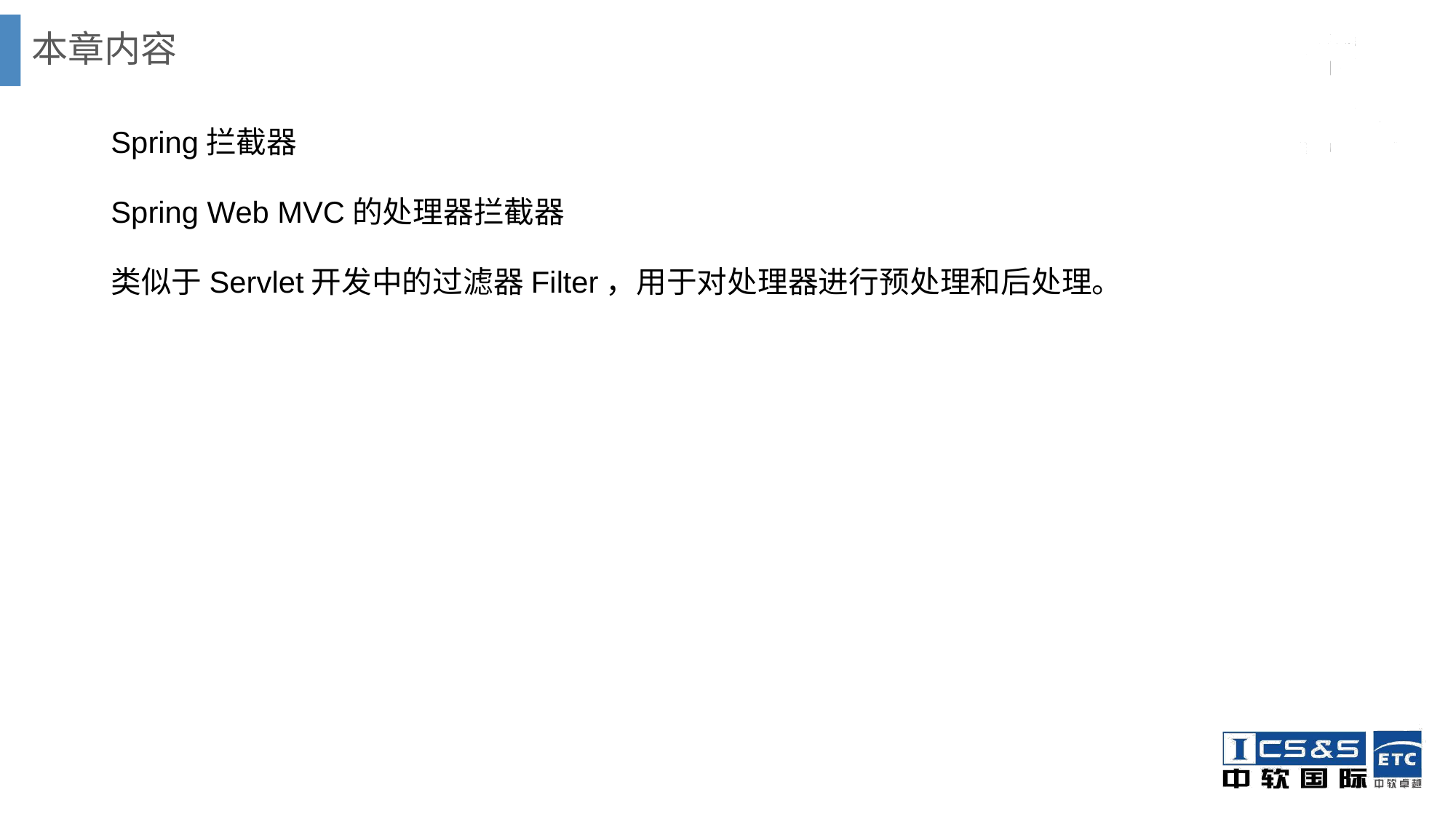

# 本章内容
Spring拦截器
Spring Web MVC的处理器拦截器
类似于Servlet开发中的过滤器Filter，用于对处理器进行预处理和后处理。